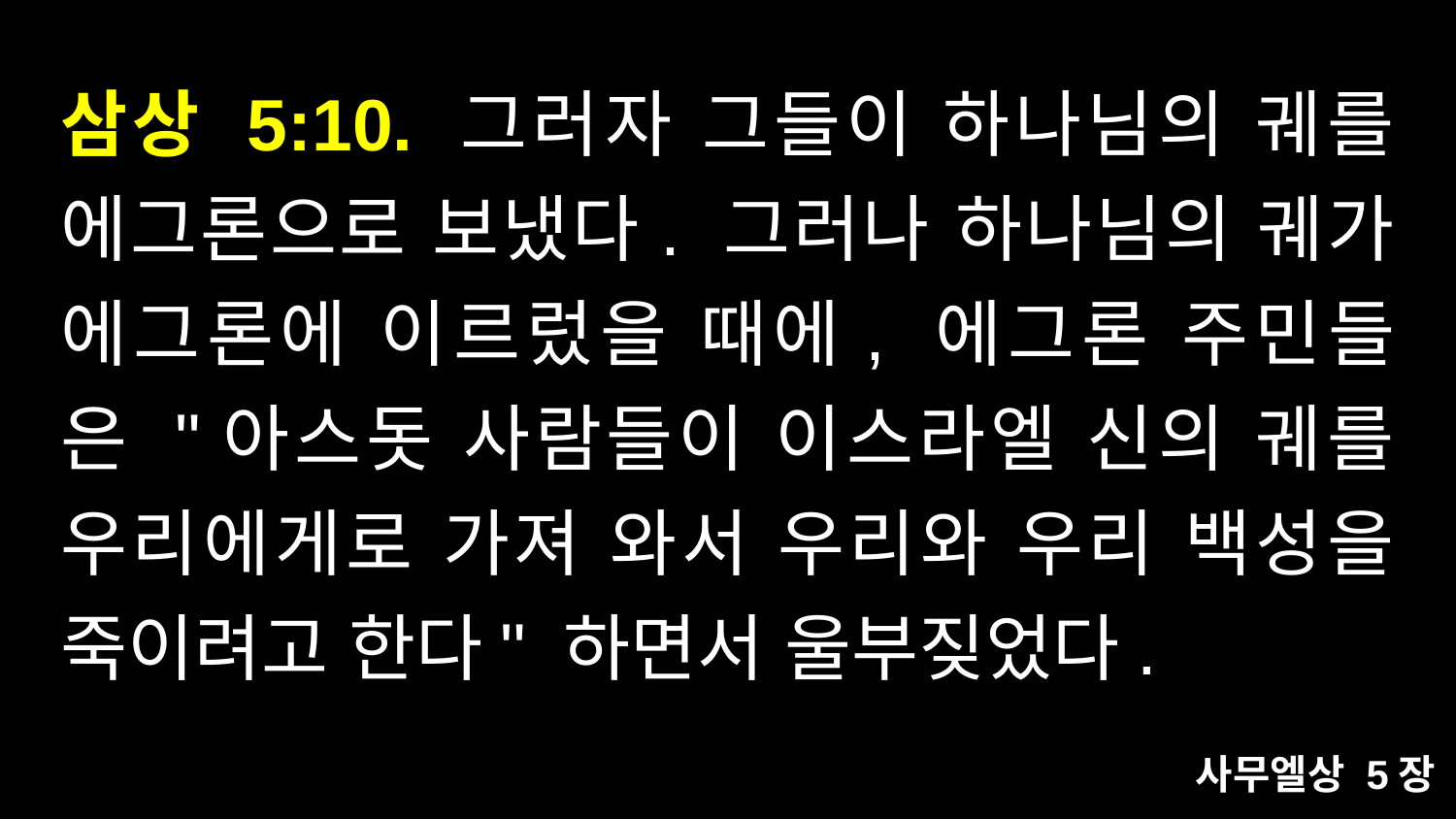

# 삼상 5:10. 그러자 그들이 하나님의 궤를 에그론으로 보냈다. 그러나 하나님의 궤가 에그론에 이르렀을 때에, 에그론 주민들은 "아스돗 사람들이 이스라엘 신의 궤를 우리에게로 가져 와서 우리와 우리 백성을 죽이려고 한다" 하면서 울부짖었다.
사무엘상 5장